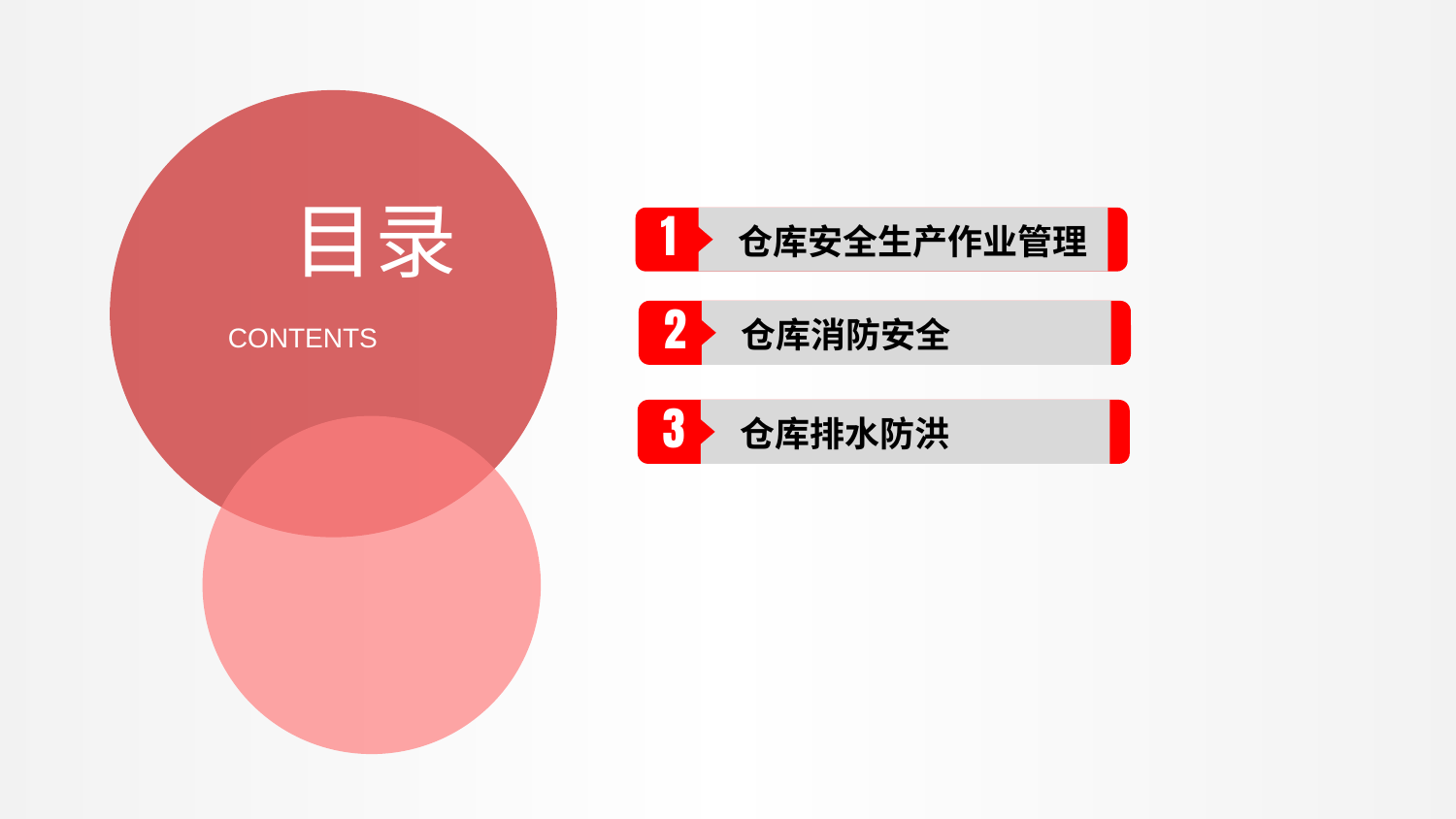

目录
1

仓库安全生产作业管理

2

仓库消防安全

CONTENTS
3

仓库排水防洪